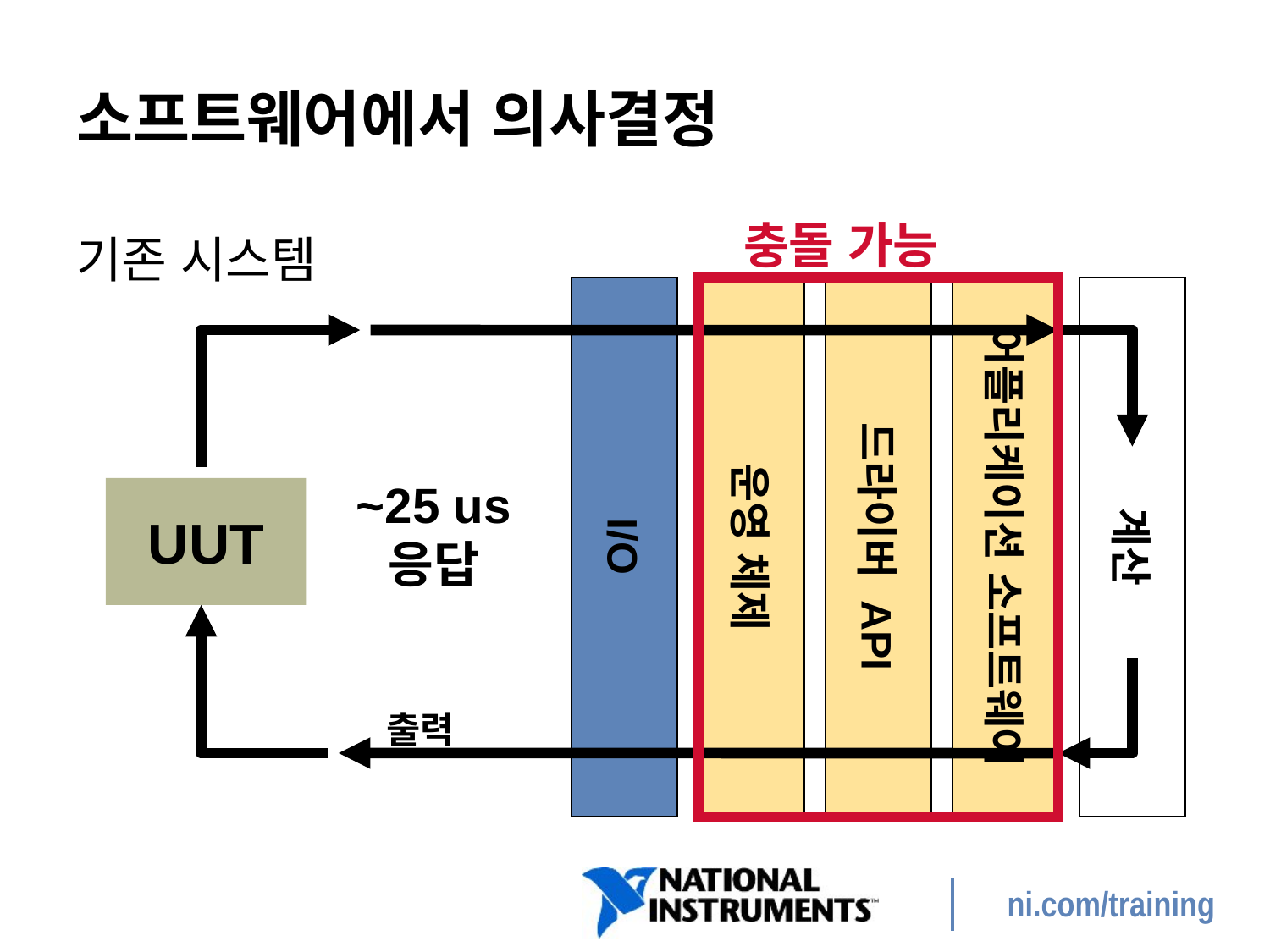

# 소프트웨어에서 의사결정
충돌 가능
기존 시스템
I/O
운영 체제

드라이버 API
어플리케이션 소프트웨어
계산

~25 us
응답
UUT

출력